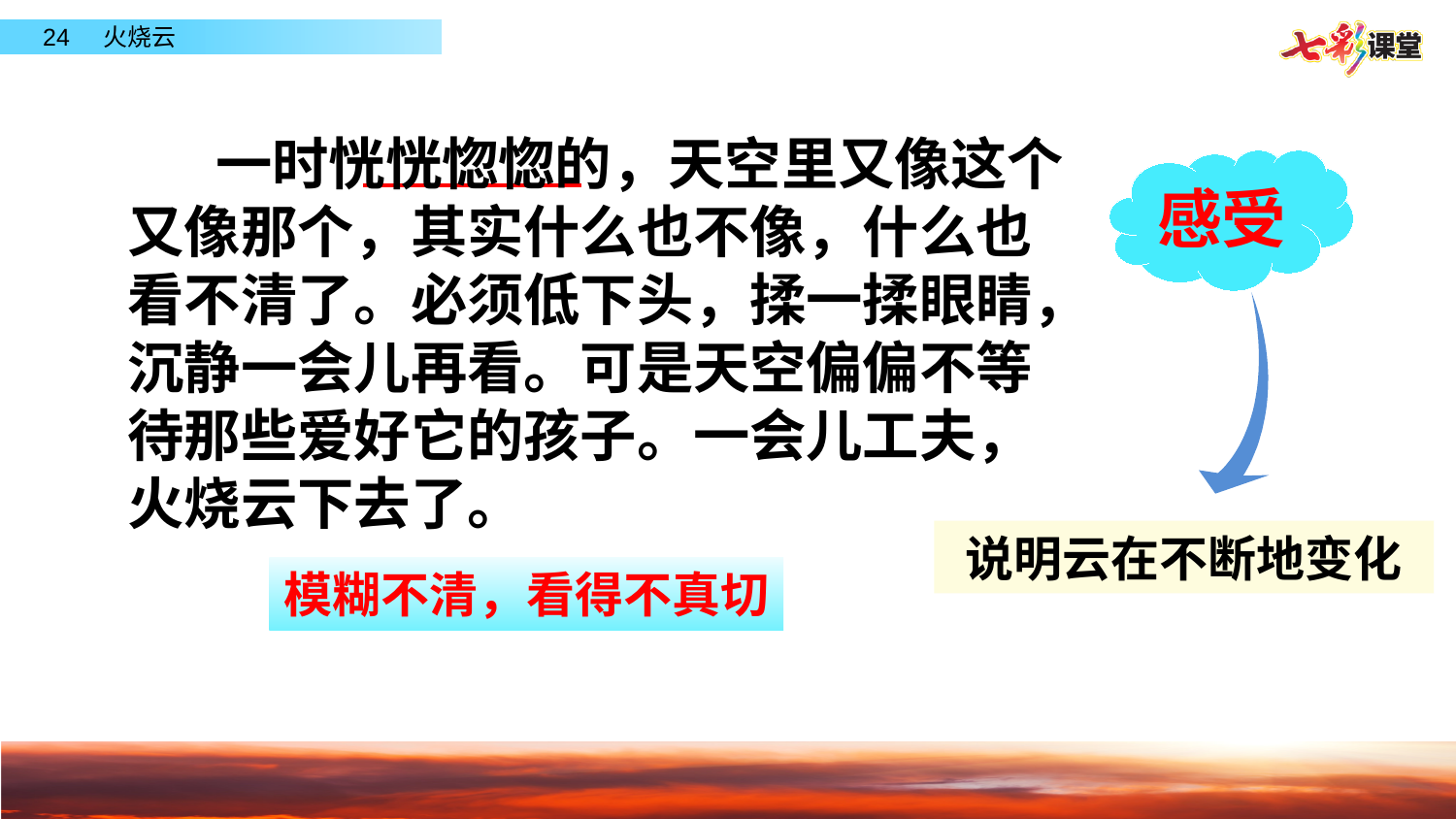

一时恍恍惚惚的，天空里又像这个又像那个，其实什么也不像，什么也看不清了。必须低下头，揉一揉眼睛，沉静一会儿再看。可是天空偏偏不等待那些爱好它的孩子。一会儿工夫，火烧云下去了。
感受

说明云在不断地变化
模糊不清，看得不真切